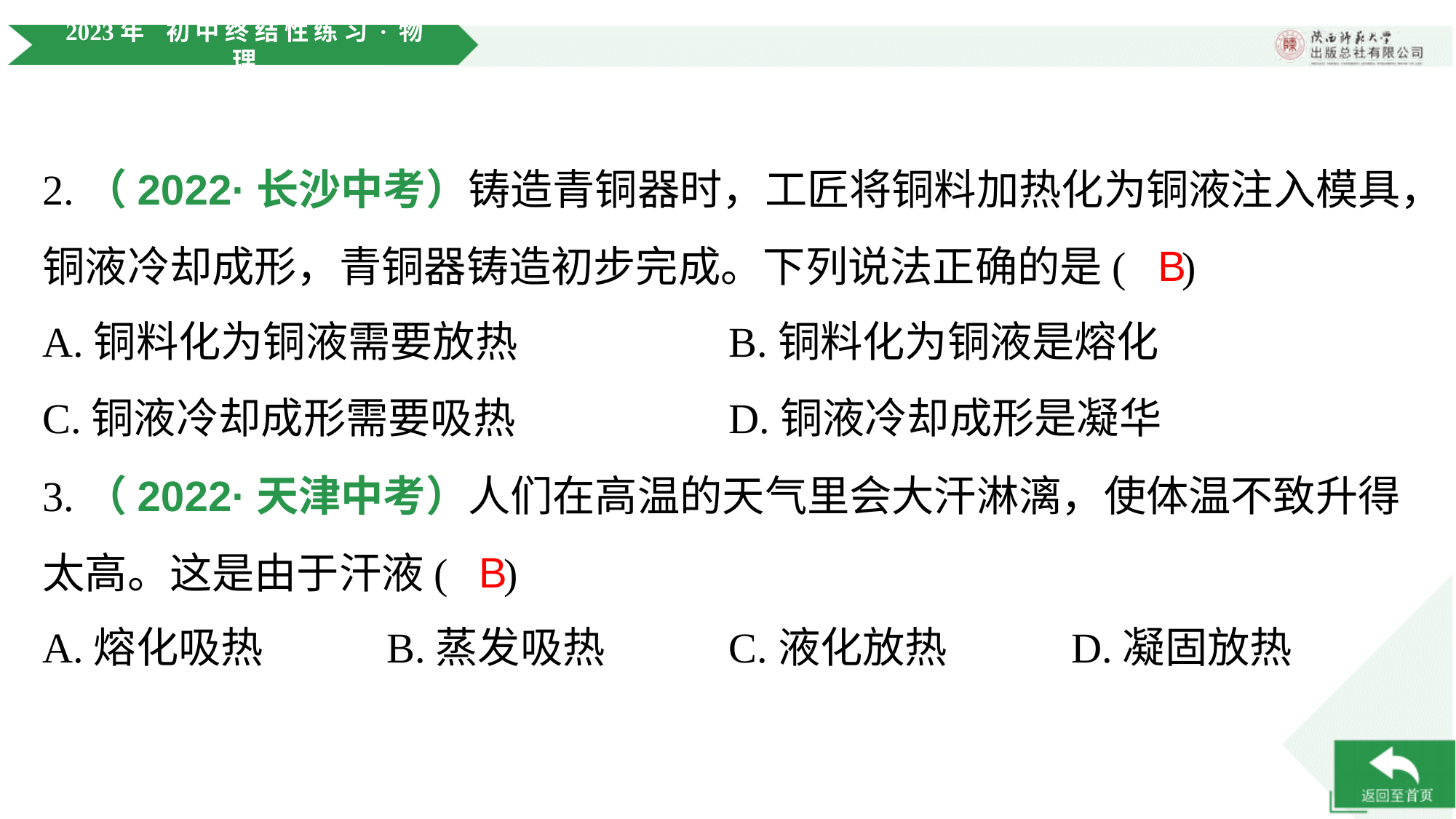

2.（2022·长沙中考）铸造青铜器时，工匠将铜料加热化为铜液注入模具，
铜液冷却成形，青铜器铸造初步完成。下列说法正确的是(     )
B
A.铜料化为铜液需要放热	B.铜料化为铜液是熔化
C.铜液冷却成形需要吸热	D.铜液冷却成形是凝华
3.（2022·天津中考）人们在高温的天气里会大汗淋漓，使体温不致升得
太高。这是由于汗液(     )
B
A.熔化吸热	B.蒸发吸热	C.液化放热	D.凝固放热